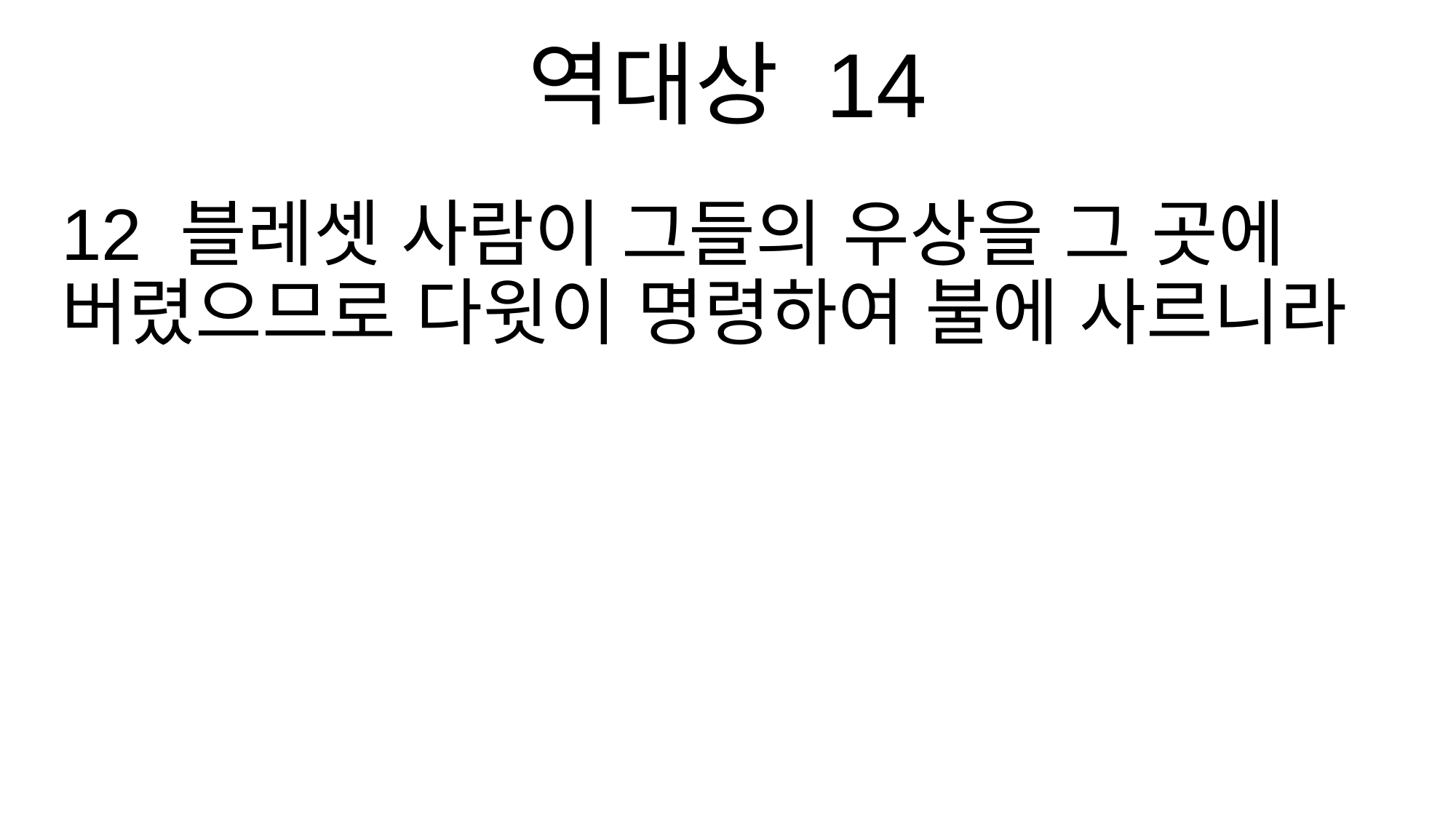

역대상 14
12 블레셋 사람이 그들의 우상을 그 곳에 버렸으므로 다윗이 명령하여 불에 사르니라